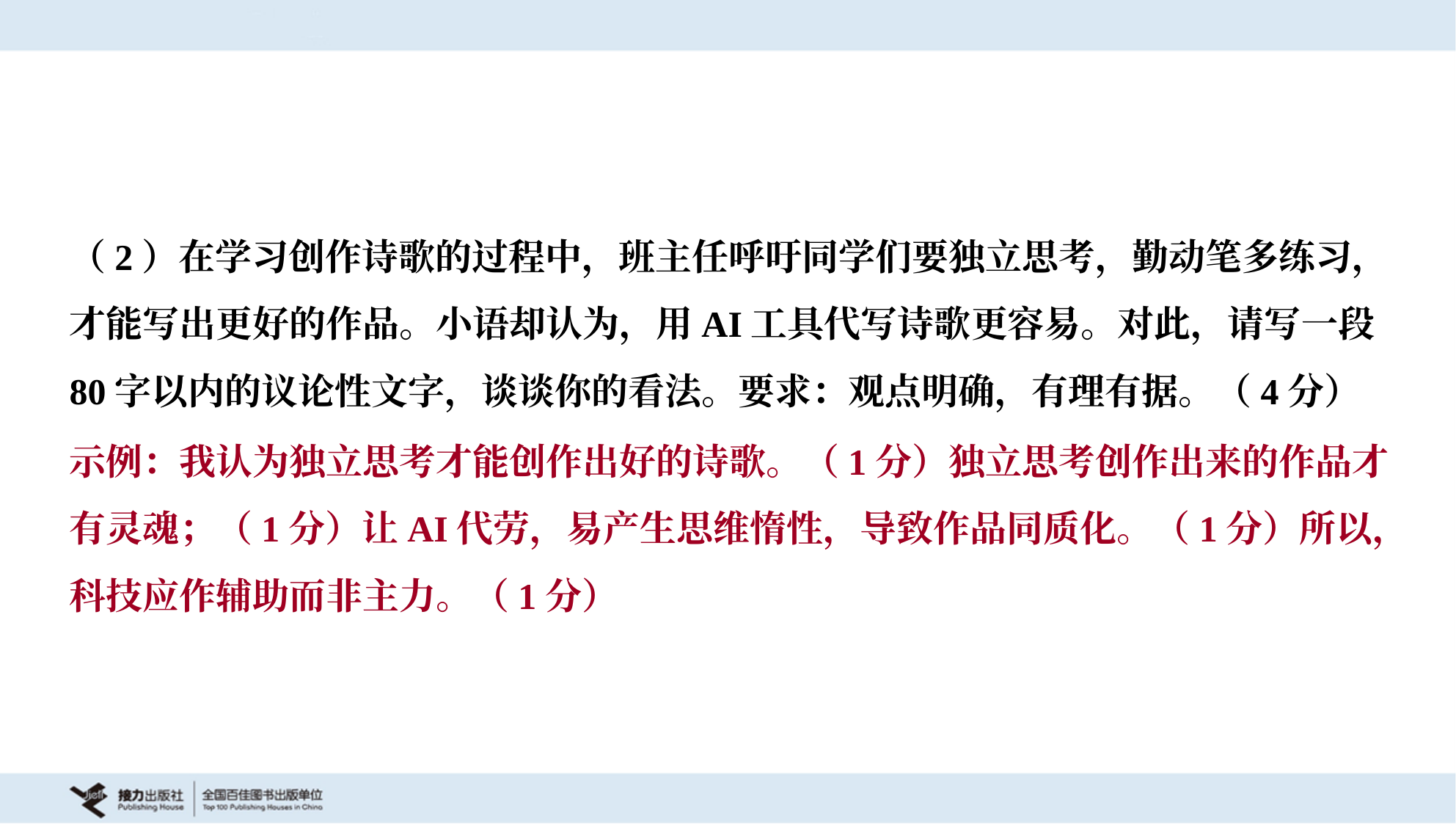

（2）在学习创作诗歌的过程中，班主任呼吁同学们要独立思考，勤动笔多练习，
才能写出更好的作品。小语却认为，用AI工具代写诗歌更容易。对此，请写一段
80字以内的议论性文字，谈谈你的看法。要求：观点明确，有理有据。（4分）
示例：我认为独立思考才能创作出好的诗歌。（1分）独立思考创作出来的作品才
有灵魂；（1分）让AI代劳，易产生思维惰性，导致作品同质化。（1分）所以，
科技应作辅助而非主力。（1分）